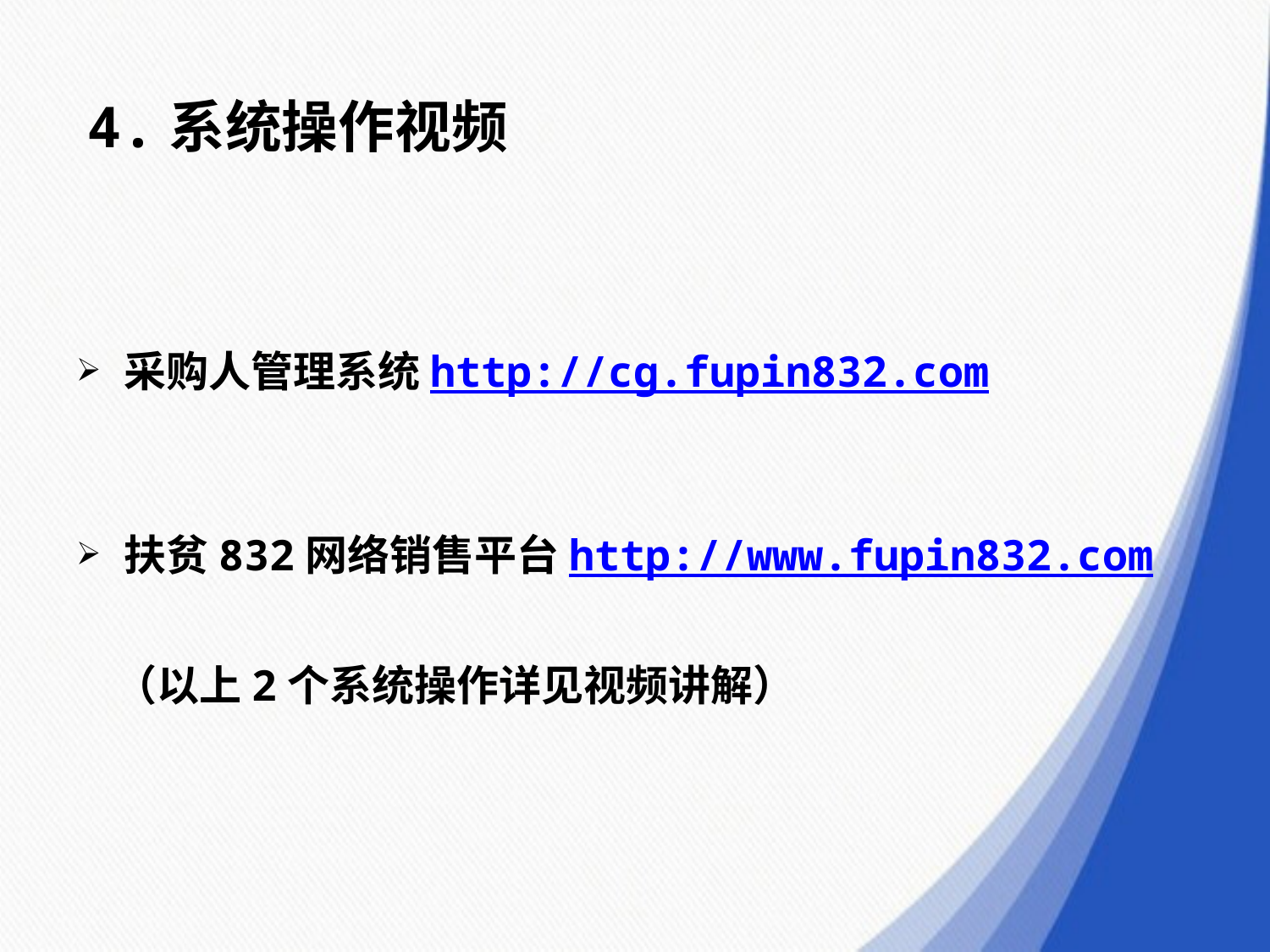

# 4.系统操作视频

采购人管理系统http://cg.fupin832.com

扶贫832网络销售平台http://www.fupin832.com

   （以上2个系统操作详见视频讲解）